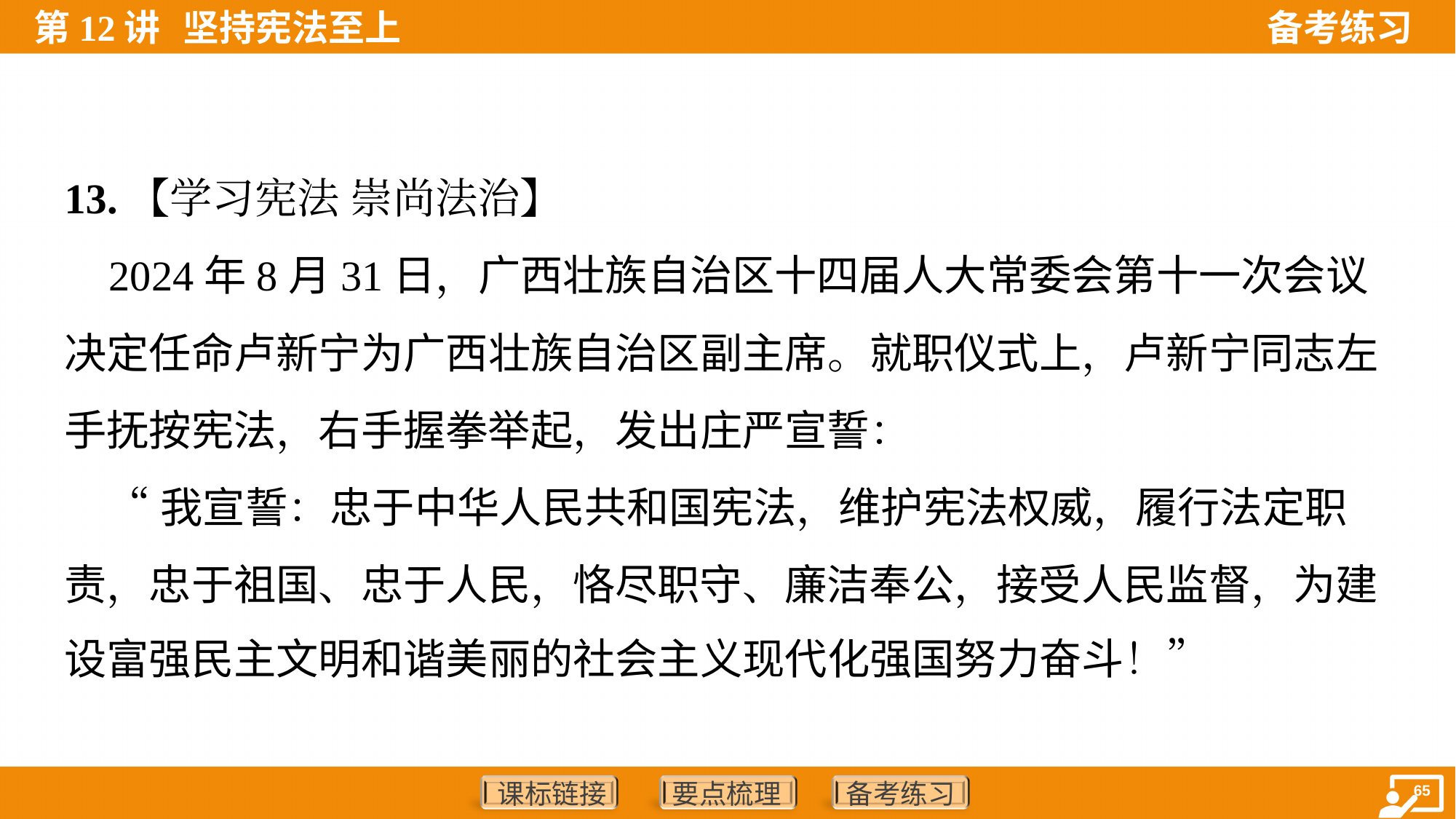

13.【学习宪法 崇尚法治】
    2024年8月31日，广西壮族自治区十四届人大常委会第十一次会议
决定任命卢新宁为广西壮族自治区副主席。就职仪式上，卢新宁同志左
手抚按宪法，右手握拳举起，发出庄严宣誓：
    “我宣誓：忠于中华人民共和国宪法，维护宪法权威，履行法定职
责，忠于祖国、忠于人民，恪尽职守、廉洁奉公，接受人民监督，为建
设富强民主文明和谐美丽的社会主义现代化强国努力奋斗！”